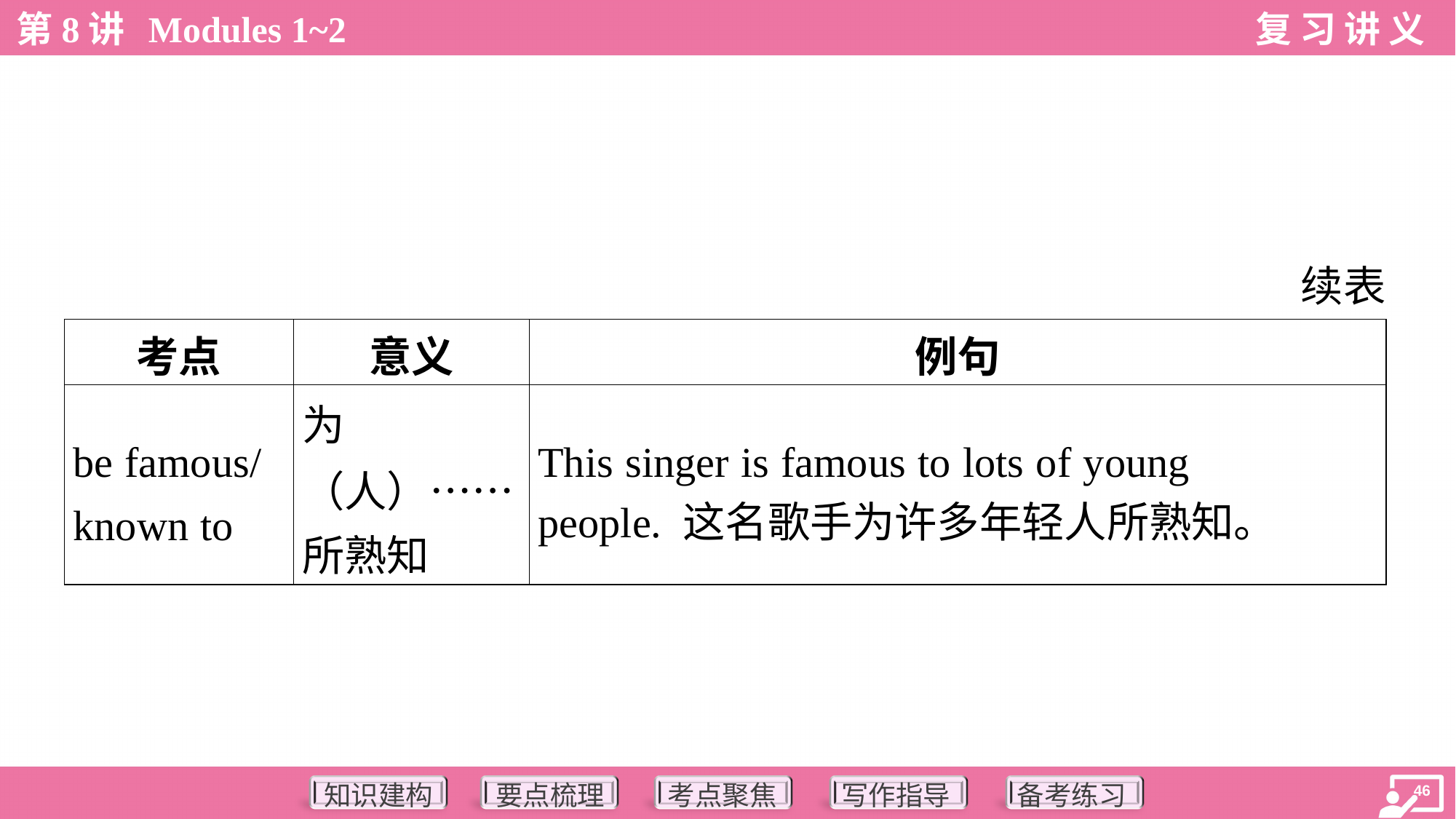

续表
| 考点 | 意义 | 例句 |
| --- | --- | --- |
| be famous/ known to | 为 （人）…… 所熟知 | This singer is famous to lots of young people. 这名歌手为许多年轻人所熟知。 |